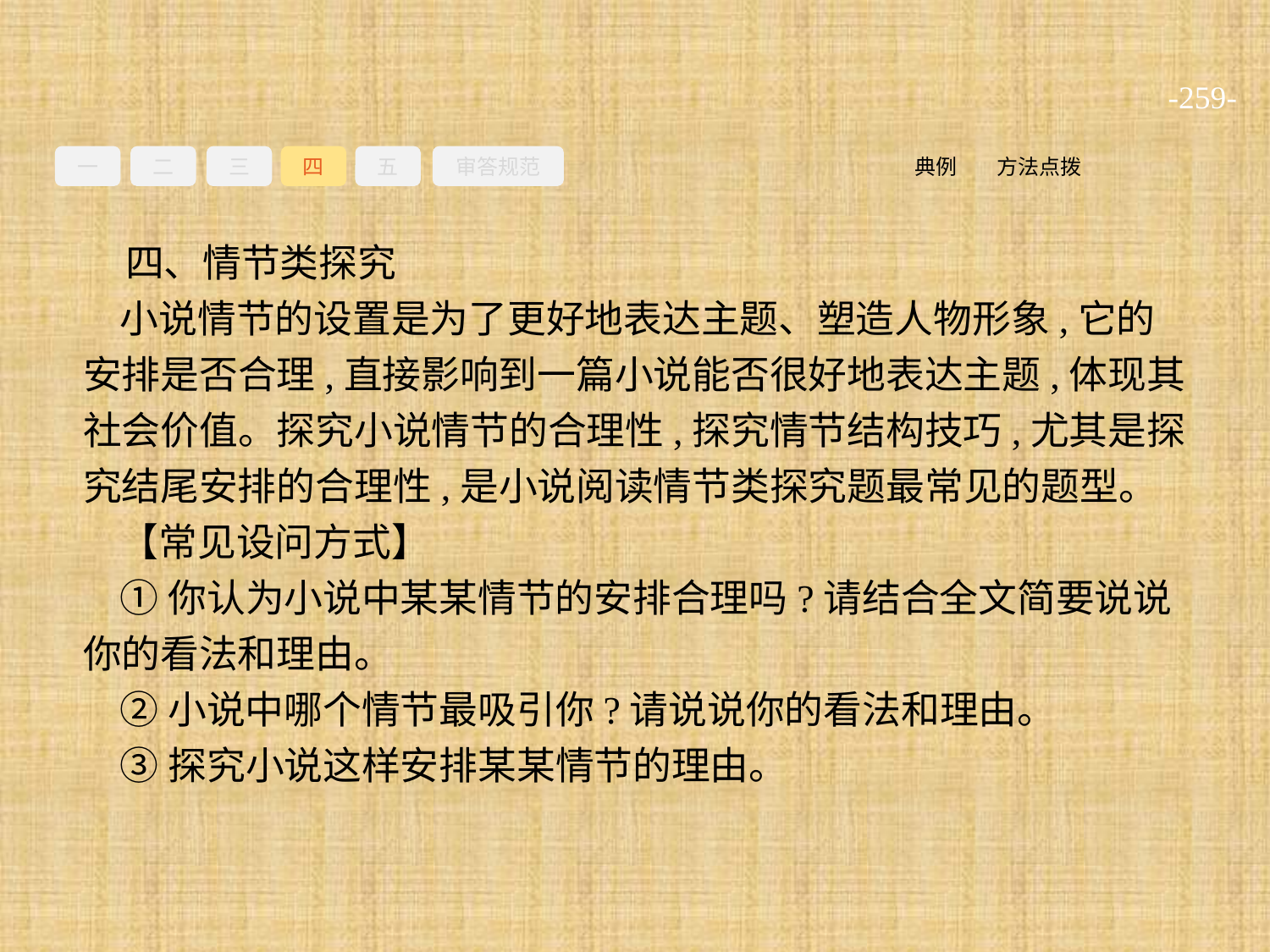

-259-
一
二
三
四
五
审答规范
方法点拨
典例
四、情节类探究
小说情节的设置是为了更好地表达主题、塑造人物形象,它的安排是否合理,直接影响到一篇小说能否很好地表达主题,体现其社会价值。探究小说情节的合理性,探究情节结构技巧,尤其是探究结尾安排的合理性,是小说阅读情节类探究题最常见的题型。
【常见设问方式】
①你认为小说中某某情节的安排合理吗?请结合全文简要说说你的看法和理由。
②小说中哪个情节最吸引你?请说说你的看法和理由。
③探究小说这样安排某某情节的理由。